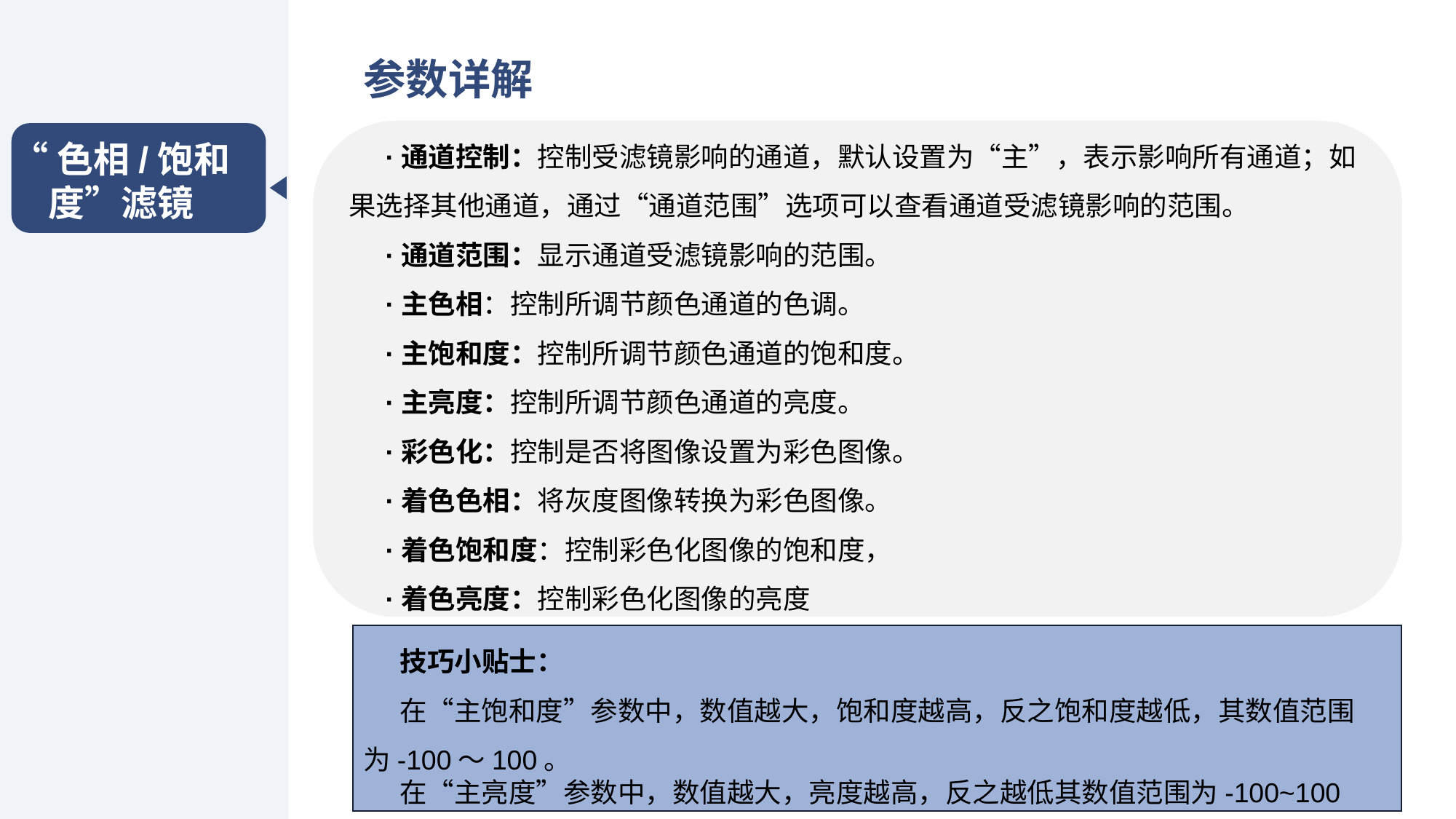

参数详解
·通道控制：控制受滤镜影响的通道，默认设置为“主”，表示影响所有通道；如果选择其他通道，通过“通道范围”选项可以查看通道受滤镜影响的范围。
·通道范围：显示通道受滤镜影响的范围。
·主色相：控制所调节颜色通道的色调。
·主饱和度：控制所调节颜色通道的饱和度。
·主亮度：控制所调节颜色通道的亮度。
·彩色化：控制是否将图像设置为彩色图像。
·着色色相：将灰度图像转换为彩色图像。
·着色饱和度：控制彩色化图像的饱和度，
·着色亮度：控制彩色化图像的亮度

“色相/饱和度”滤镜

技巧小贴士：
在“主饱和度”参数中，数值越大，饱和度越高，反之饱和度越低，其数值范围为-100～100。
在“主亮度”参数中，数值越大，亮度越高，反之越低其数值范围为-100~100